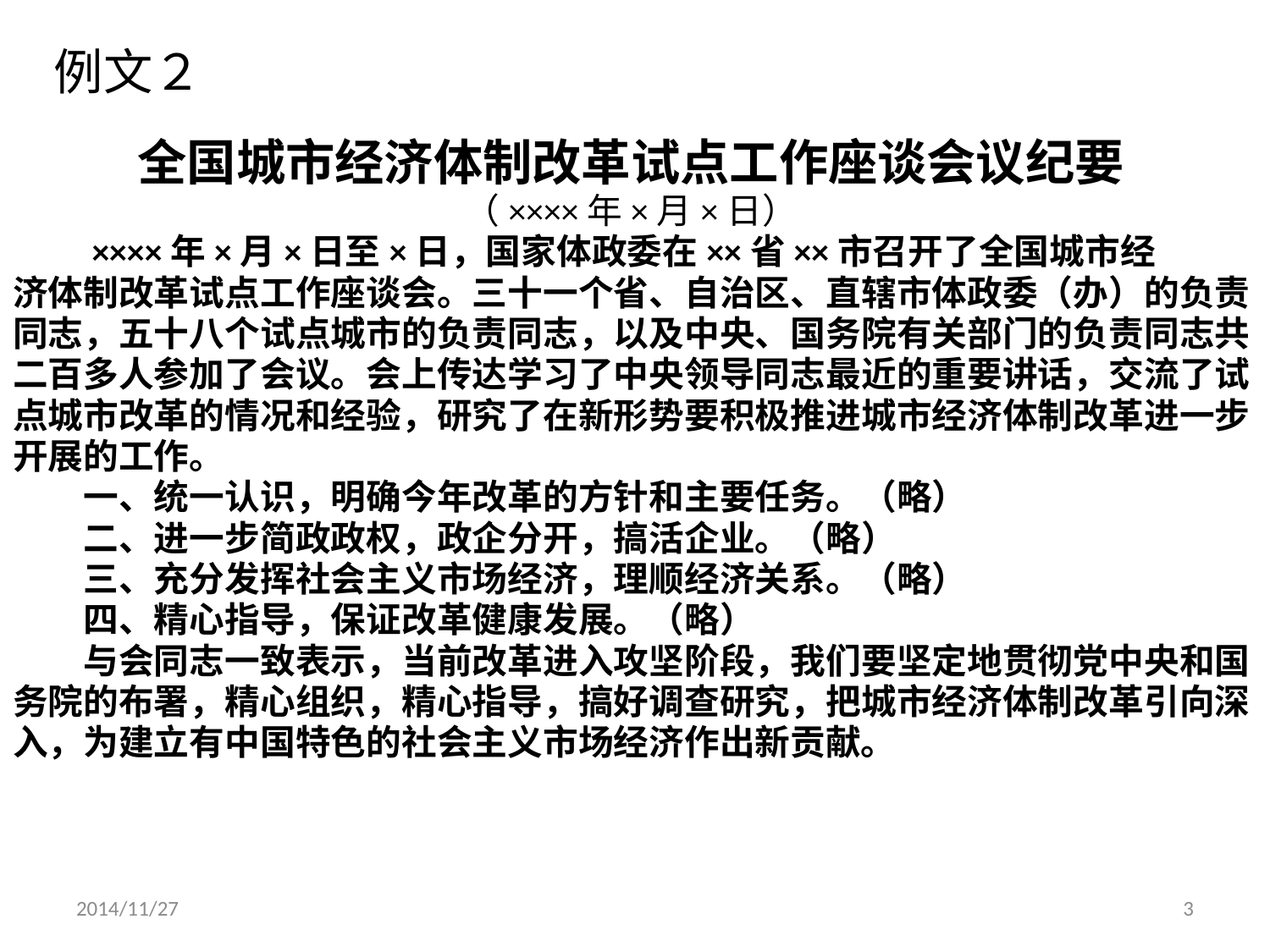

# 例文２
全国城市经济体制改革试点工作座谈会议纪要
（××××年×月×日）
　　××××年×月×日至×日，国家体政委在××省××市召开了全国城市经
济体制改革试点工作座谈会。三十一个省、自治区、直辖市体政委（办）的负责
同志，五十八个试点城市的负责同志，以及中央、国务院有关部门的负责同志共
二百多人参加了会议。会上传达学习了中央领导同志最近的重要讲话，交流了试
点城市改革的情况和经验，研究了在新形势要积极推进城市经济体制改革进一步
开展的工作。
　　一、统一认识，明确今年改革的方针和主要任务。（略）
　　二、进一步简政政权，政企分开，搞活企业。（略）
　　三、充分发挥社会主义市场经济，理顺经济关系。（略）
　　四、精心指导，保证改革健康发展。（略）
　　与会同志一致表示，当前改革进入攻坚阶段，我们要坚定地贯彻党中央和国
务院的布署，精心组织，精心指导，搞好调查研究，把城市经济体制改革引向深
入，为建立有中国特色的社会主义市场经济作出新贡献。
2014/11/27
3